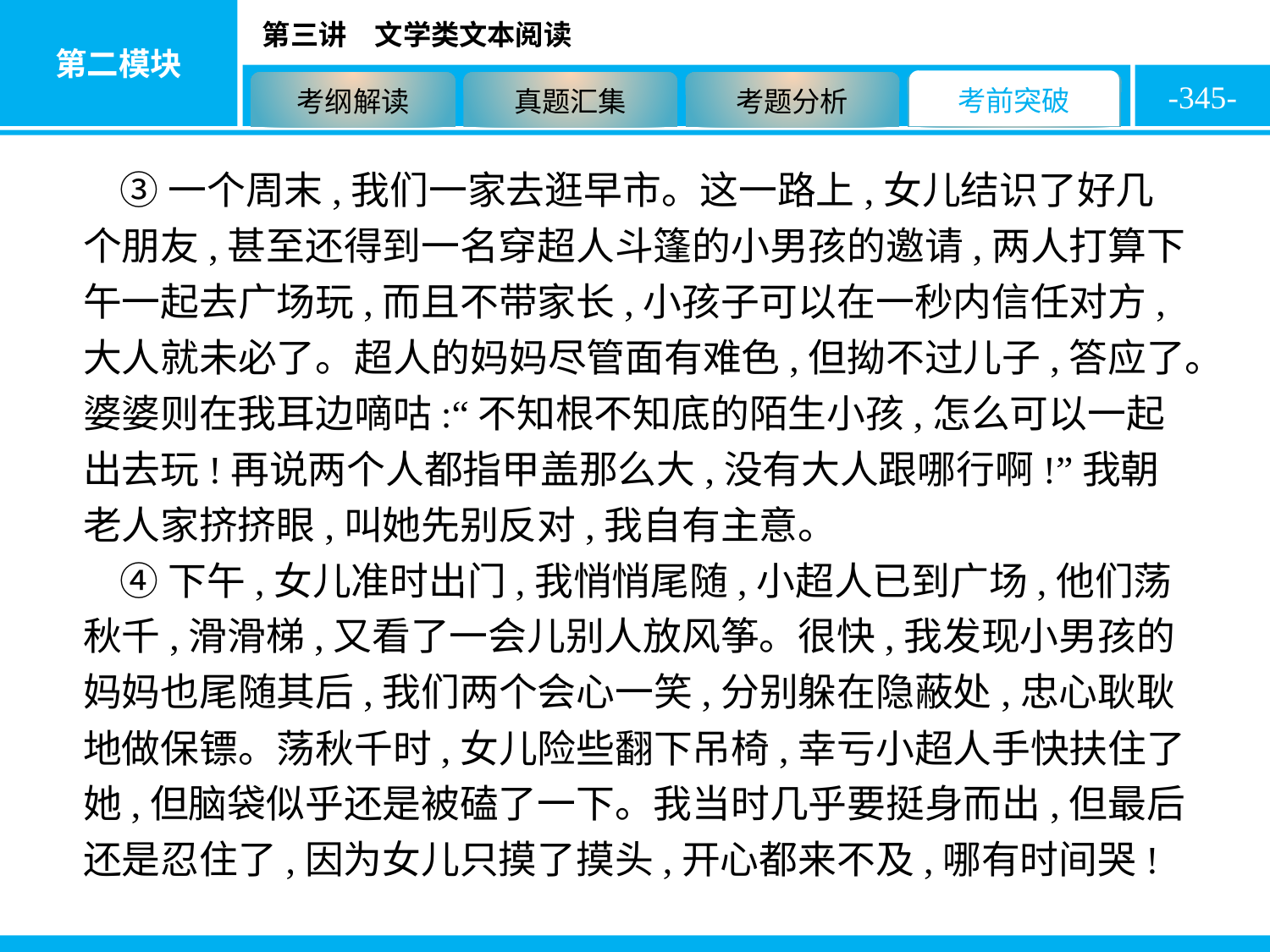

-345-
③一个周末,我们一家去逛早市。这一路上,女儿结识了好几个朋友,甚至还得到一名穿超人斗篷的小男孩的邀请,两人打算下午一起去广场玩,而且不带家长,小孩子可以在一秒内信任对方,大人就未必了。超人的妈妈尽管面有难色,但拗不过儿子,答应了。婆婆则在我耳边嘀咕:“不知根不知底的陌生小孩,怎么可以一起出去玩!再说两个人都指甲盖那么大,没有大人跟哪行啊!”我朝老人家挤挤眼,叫她先别反对,我自有主意。
④下午,女儿准时出门,我悄悄尾随,小超人已到广场,他们荡秋千,滑滑梯,又看了一会儿别人放风筝。很快,我发现小男孩的妈妈也尾随其后,我们两个会心一笑,分别躲在隐蔽处,忠心耿耿地做保镖。荡秋千时,女儿险些翻下吊椅,幸亏小超人手快扶住了她,但脑袋似乎还是被磕了一下。我当时几乎要挺身而出,但最后还是忍住了,因为女儿只摸了摸头,开心都来不及,哪有时间哭!